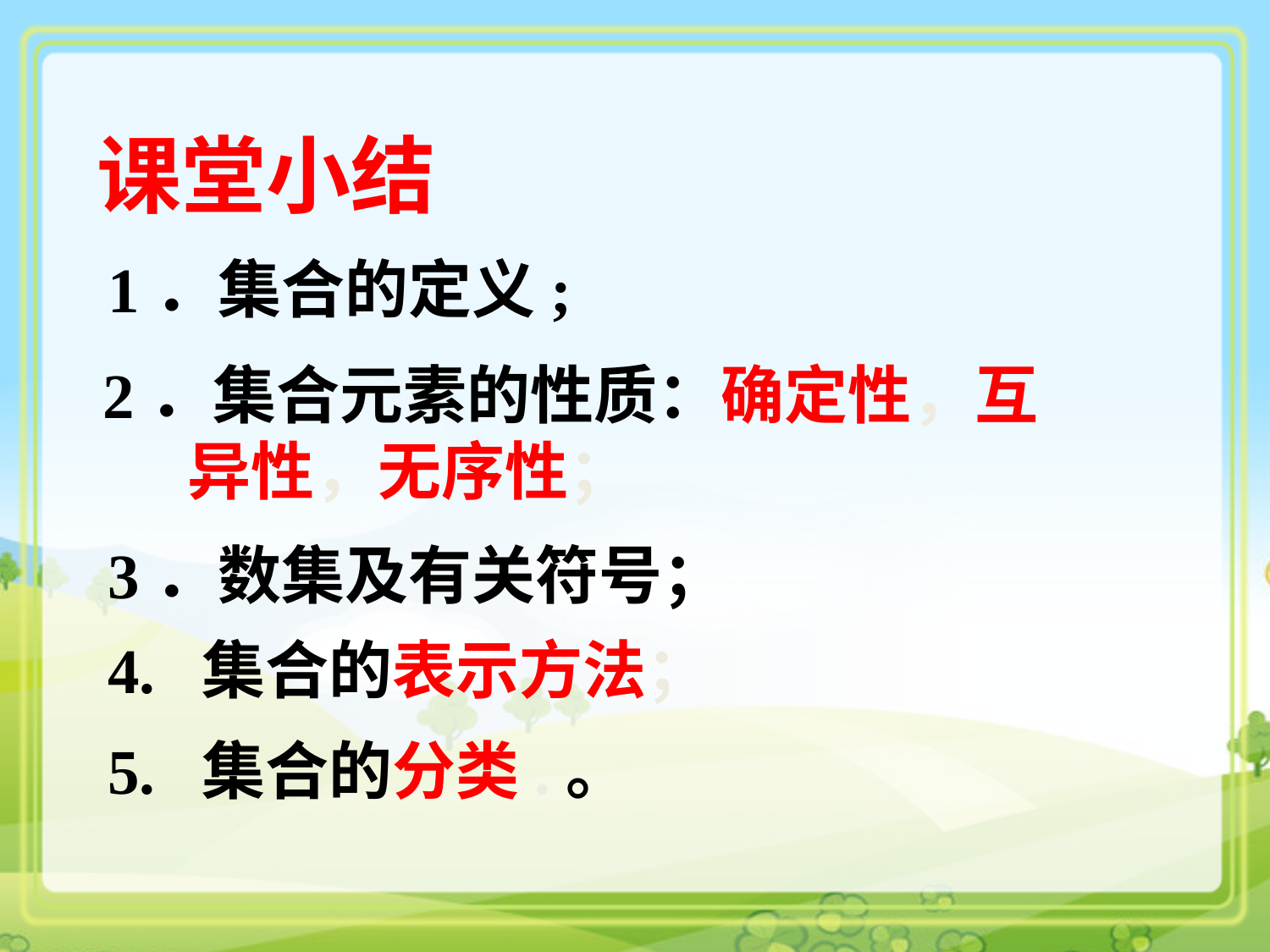

课堂小结

1．集合的定义;
 2．集合元素的性质：确定性，互
       异性，无序性；
3．数集及有关符号；
4.  集合的表示方法；
5.  集合的分类.。